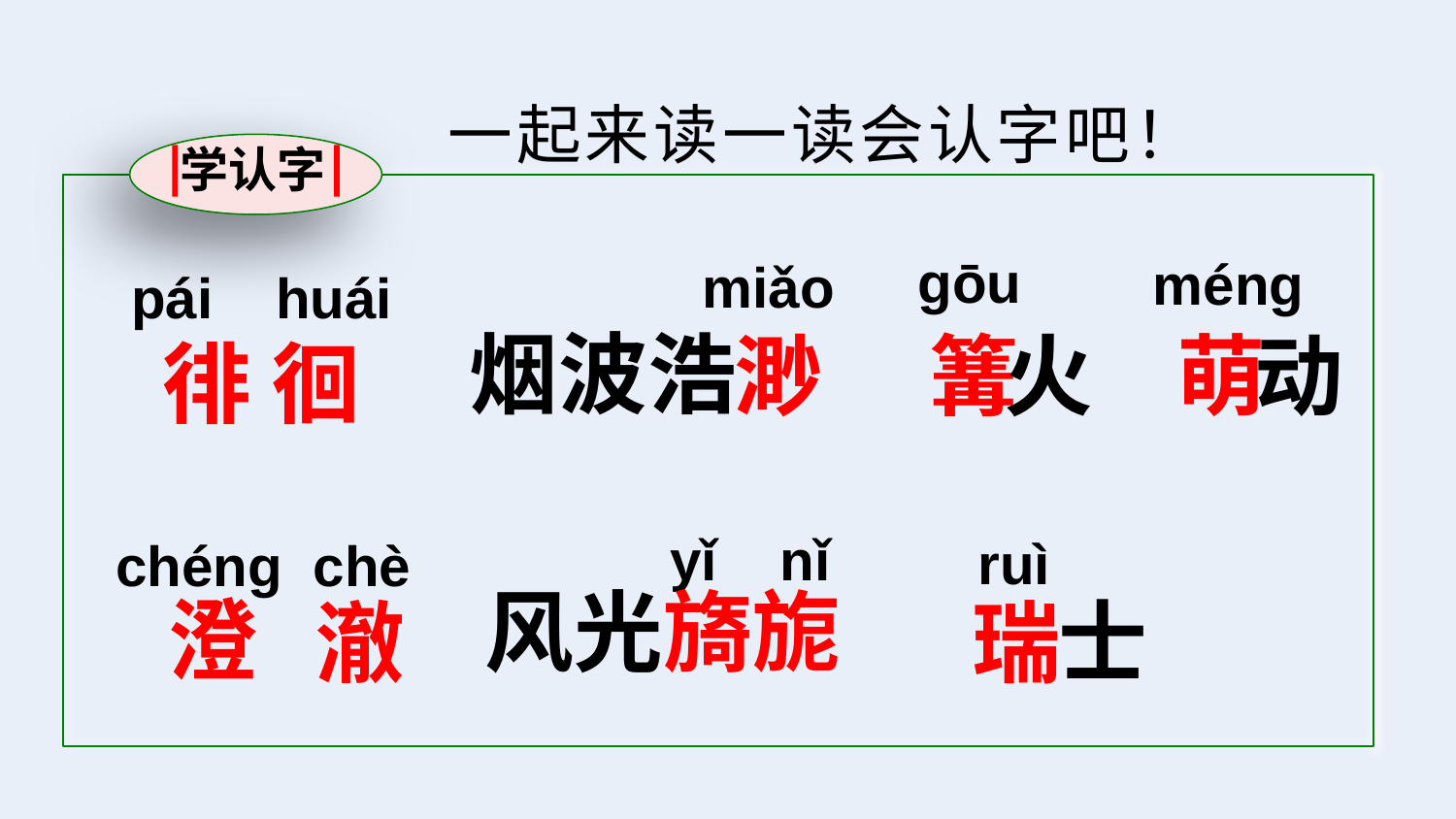

一起来读一读会认字吧！

学认字

gōu
méng
miǎo
pái    huái
烟波浩
渺
篝
火
萌
动
徘 徊
yǐ    nǐ
ruì
chéng  chè
风光旖旎
澄
士
澈
瑞